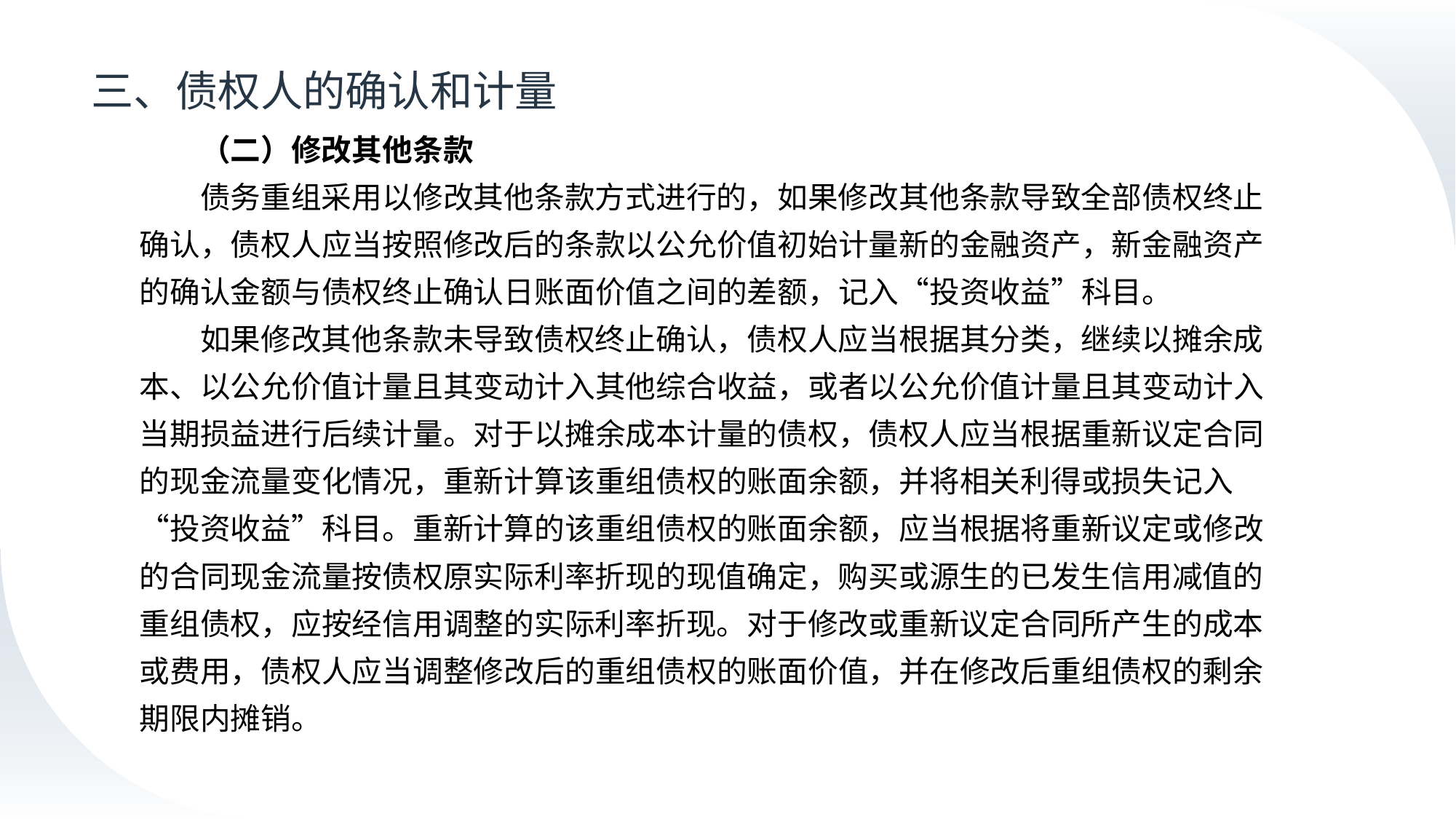

# 三、债权人的确认和计量
（二）修改其他条款
债务重组采用以修改其他条款方式进行的，如果修改其他条款导致全部债权终止确认，债权人应当按照修改后的条款以公允价值初始计量新的金融资产，新金融资产的确认金额与债权终止确认日账面价值之间的差额，记入“投资收益”科目。
如果修改其他条款未导致债权终止确认，债权人应当根据其分类，继续以摊余成本、以公允价值计量且其变动计入其他综合收益，或者以公允价值计量且其变动计入当期损益进行后续计量。对于以摊余成本计量的债权，债权人应当根据重新议定合同的现金流量变化情况，重新计算该重组债权的账面余额，并将相关利得或损失记入“投资收益”科目。重新计算的该重组债权的账面余额，应当根据将重新议定或修改的合同现金流量按债权原实际利率折现的现值确定，购买或源生的已发生信用减值的重组债权，应按经信用调整的实际利率折现。对于修改或重新议定合同所产生的成本或费用，债权人应当调整修改后的重组债权的账面价值，并在修改后重组债权的剩余期限内摊销。